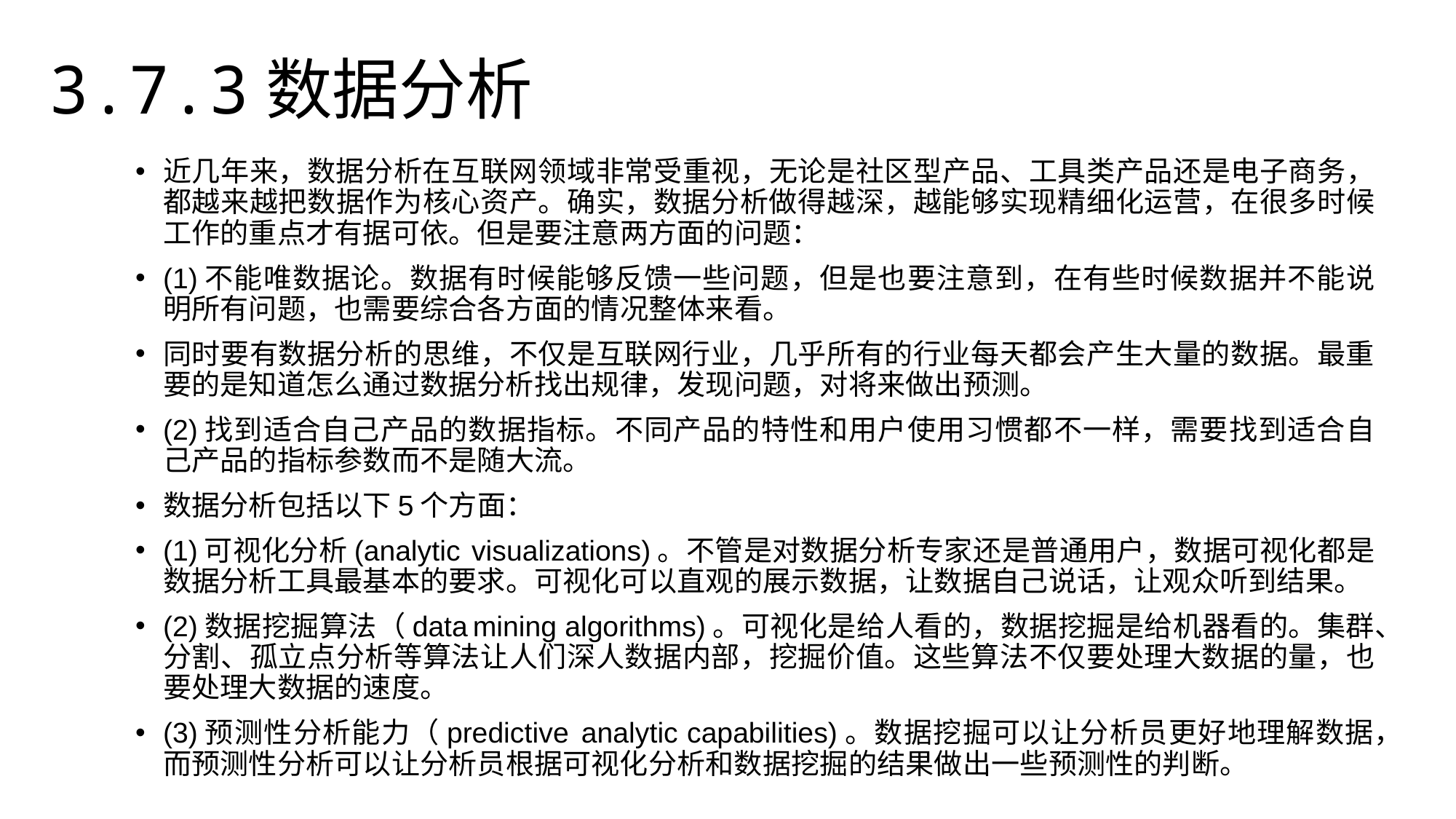

3.7.3数据分析
近几年来，数据分析在互联网领域非常受重视，无论是社区型产品、工具类产品还是电子商务，都越来越把数据作为核心资产。确实，数据分析做得越深，越能够实现精细化运营，在很多时候工作的重点才有据可依。但是要注意两方面的问题：
(1)不能唯数据论。数据有时候能够反馈一些问题，但是也要注意到，在有些时候数据并不能说明所有问题，也需要综合各方面的情况整体来看。
同时要有数据分析的思维，不仅是互联网行业，几乎所有的行业每天都会产生大量的数据。最重要的是知道怎么通过数据分析找出规律，发现问题，对将来做出预测。
(2)找到适合自己产品的数据指标。不同产品的特性和用户使用习惯都不一样，需要找到适合自己产品的指标参数而不是随大流。
数据分析包括以下5个方面：
(1)可视化分析(analytic	visualizations)。不管是对数据分析专家还是普通用户，数据可视化都是数据分析工具最基本的要求。可视化可以直观的展示数据，让数据自己说话，让观众听到结果。
(2)数据挖掘算法（data	mining algorithms)。可视化是给人看的，数据挖掘是给机器看的。集群、分割、孤立点分析等算法让人们深人数据内部，挖掘价值。这些算法不仅要处理大数据的量，也要处理大数据的速度。
(3)预测性分析能力（predictive	analytic capabilities)。数据挖掘可以让分析员更好地理解数据，而预测性分析可以让分析员根据可视化分析和数据挖掘的结果做出一些预测性的判断。